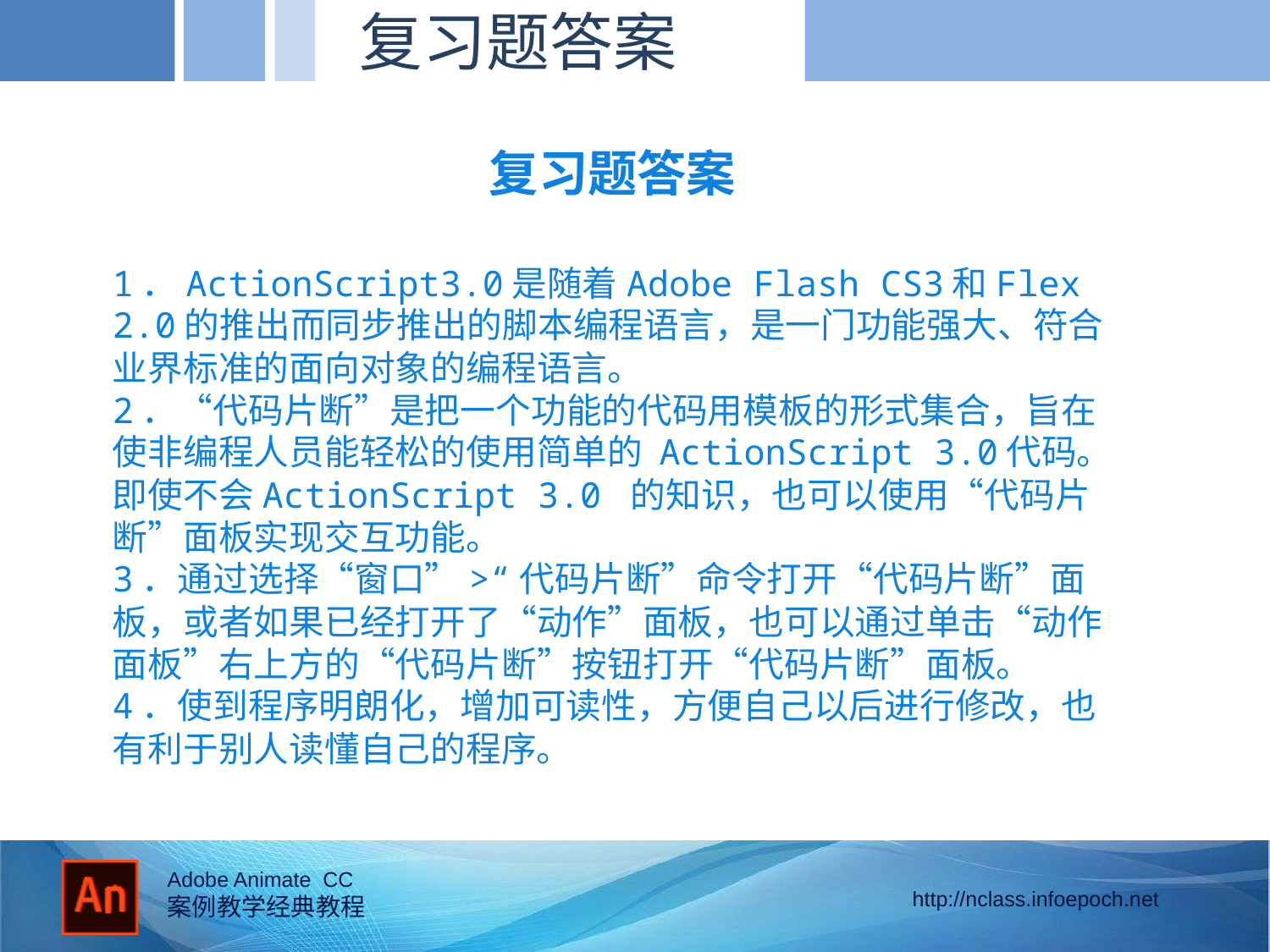

复习题答案
复习题答案

1．ActionScript3.0是随着Adobe Flash CS3和Flex 2.0的推出而同步推出的脚本编程语言，是一门功能强大、符合业界标准的面向对象的编程语言。
2．“代码片断”是把一个功能的代码用模板的形式集合，旨在使非编程人员能轻松的使用简单的 ActionScript 3.0代码。即使不会ActionScript 3.0 的知识，也可以使用“代码片断”面板实现交互功能。
3．通过选择“窗口”>“代码片断”命令打开“代码片断”面板，或者如果已经打开了“动作”面板，也可以通过单击“动作面板”右上方的“代码片断”按钮打开“代码片断”面板。
4．使到程序明朗化，增加可读性，方便自己以后进行修改，也有利于别人读懂自己的程序。
的径向